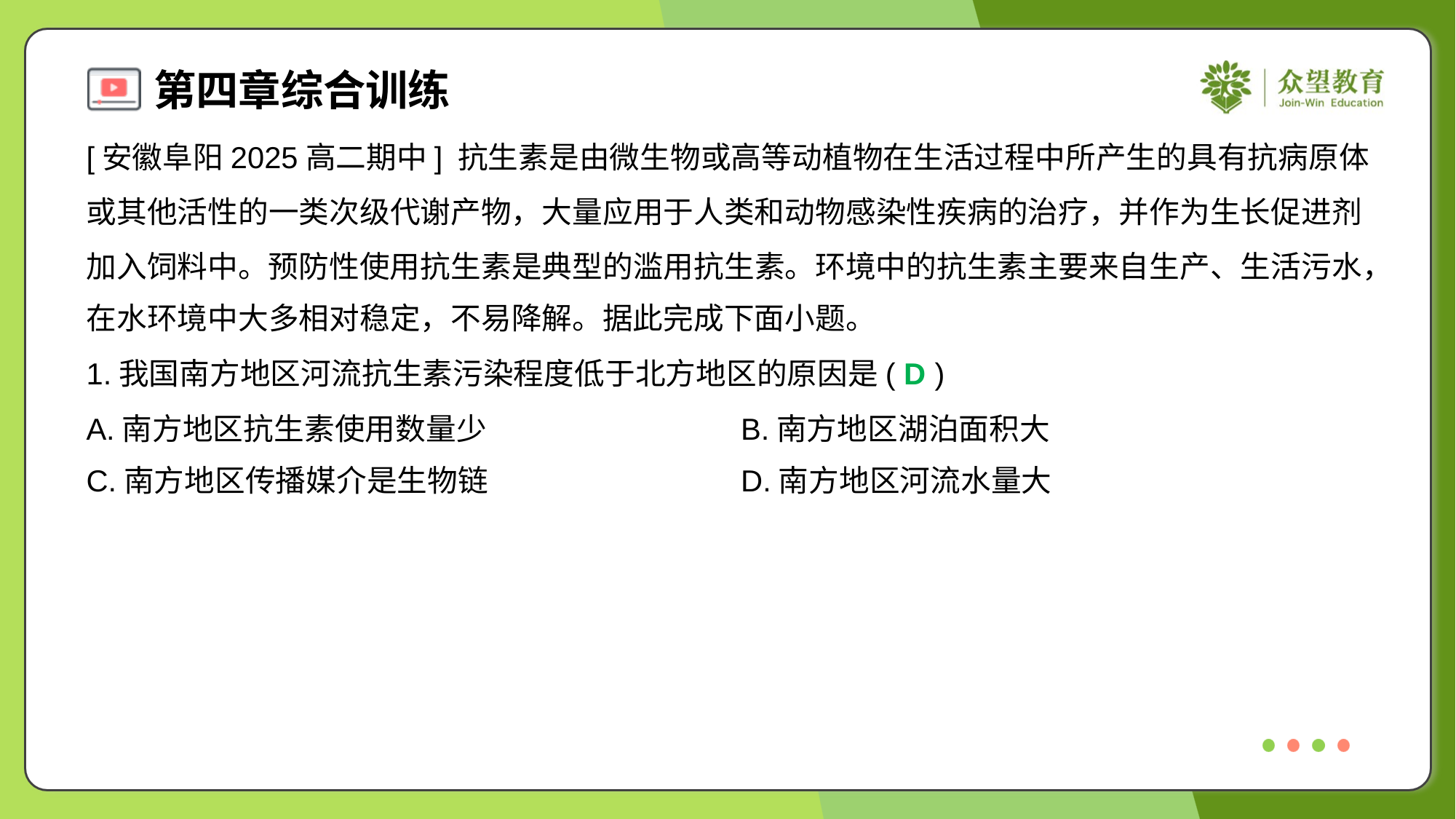

[安徽阜阳2025高二期中] 抗生素是由微生物或高等动植物在生活过程中所产生的具有抗病原体
或其他活性的一类次级代谢产物，大量应用于人类和动物感染性疾病的治疗，并作为生长促进剂
加入饲料中。预防性使用抗生素是典型的滥用抗生素。环境中的抗生素主要来自生产、生活污水，
在水环境中大多相对稳定，不易降解。据此完成下面小题。
1.我国南方地区河流抗生素污染程度低于北方地区的原因是(     )
D
A.南方地区抗生素使用数量少	B.南方地区湖泊面积大
C.南方地区传播媒介是生物链	D.南方地区河流水量大